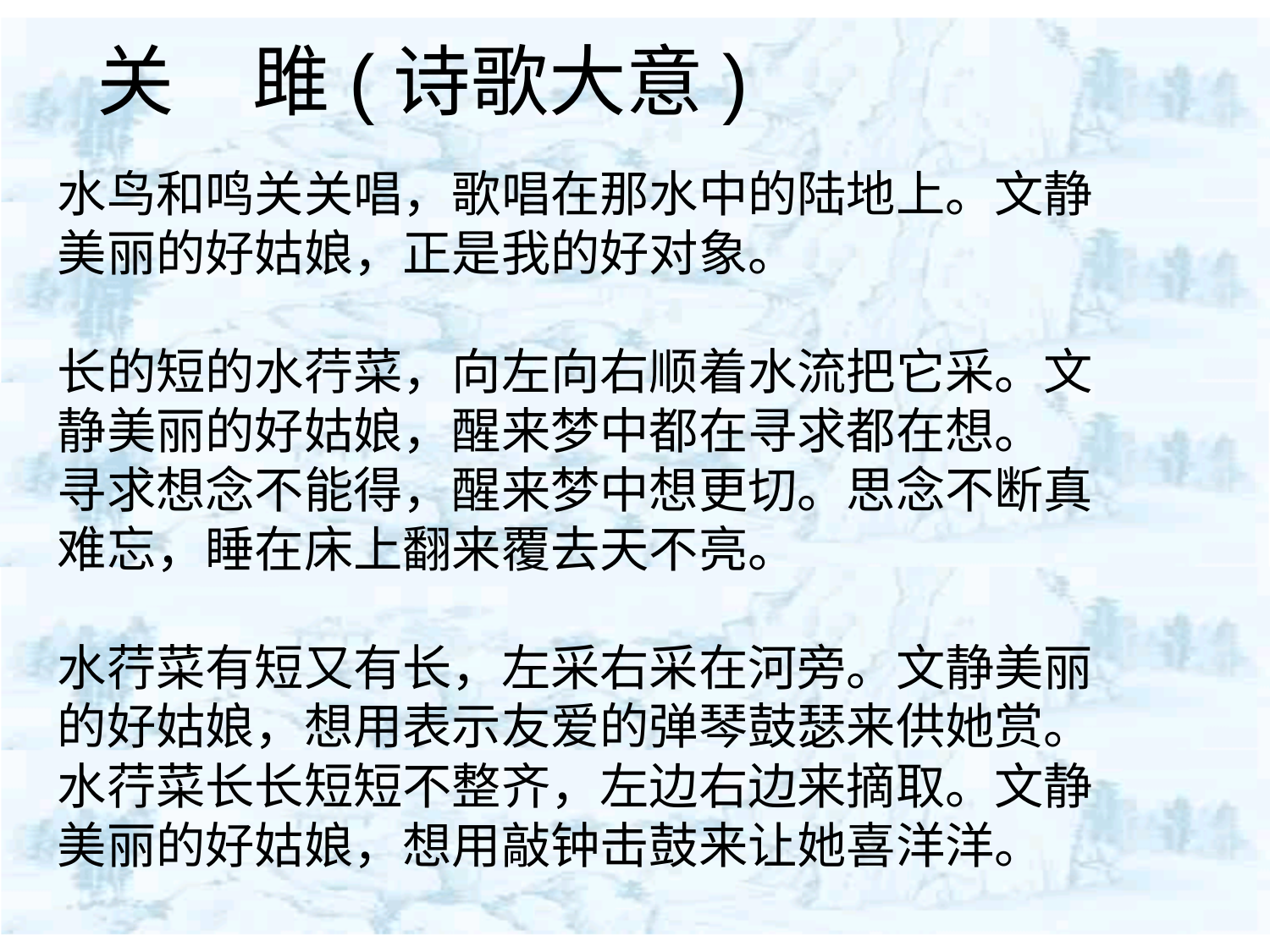

关　雎(诗歌大意)
水鸟和鸣关关唱，歌唱在那水中的陆地上。文静美丽的好姑娘，正是我的好对象。

长的短的水荇菜，向左向右顺着水流把它采。文静美丽的好姑娘，醒来梦中都在寻求都在想。
寻求想念不能得，醒来梦中想更切。思念不断真难忘，睡在床上翻来覆去天不亮。

水荇菜有短又有长，左采右采在河旁。文静美丽的好姑娘，想用表示友爱的弹琴鼓瑟来供她赏。
水荇菜长长短短不整齐，左边右边来摘取。文静美丽的好姑娘，想用敲钟击鼓来让她喜洋洋。